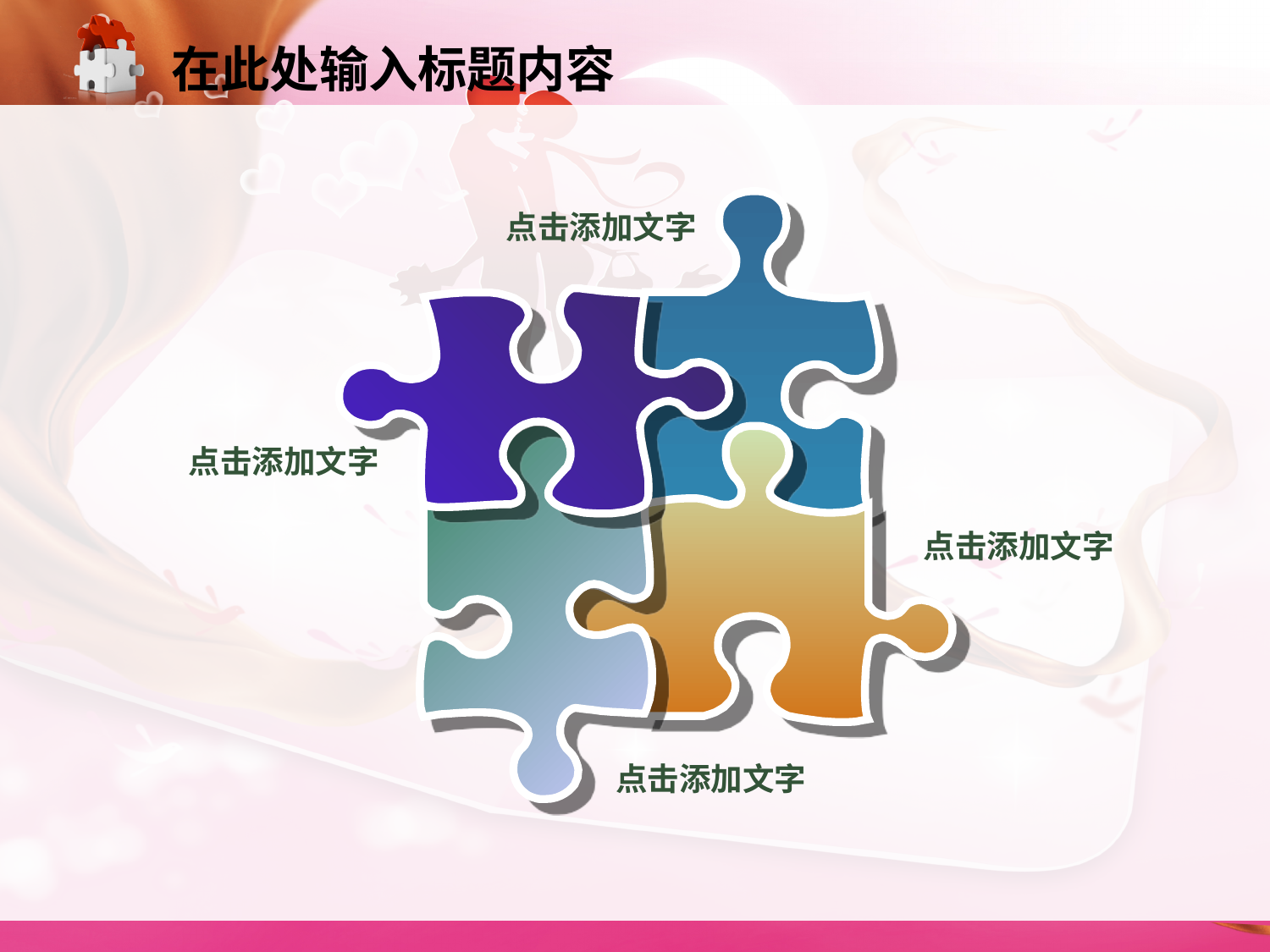

在此处输入标题内容

点击添加文字
点击添加文字
点击添加文字
点击添加文字